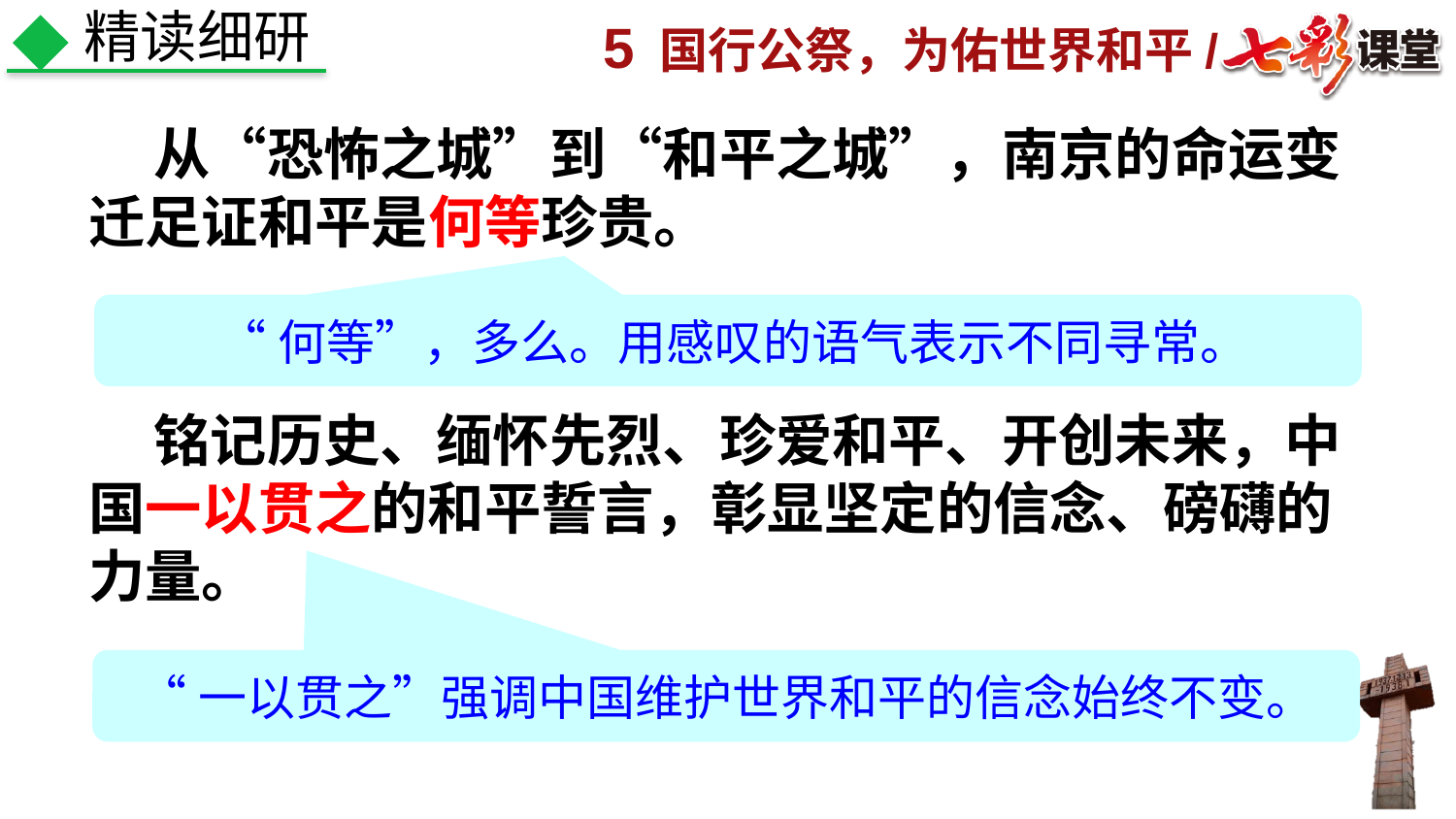

精读细研

    从“恐怖之城”到“和平之城”，南京的命运变迁足证和平是何等珍贵。
 “何等”，多么。用感叹的语气表示不同寻常。
    铭记历史、缅怀先烈、珍爱和平、开创未来，中国一以贯之的和平誓言，彰显坚定的信念、磅礴的力量。
“一以贯之”强调中国维护世界和平的信念始终不变。